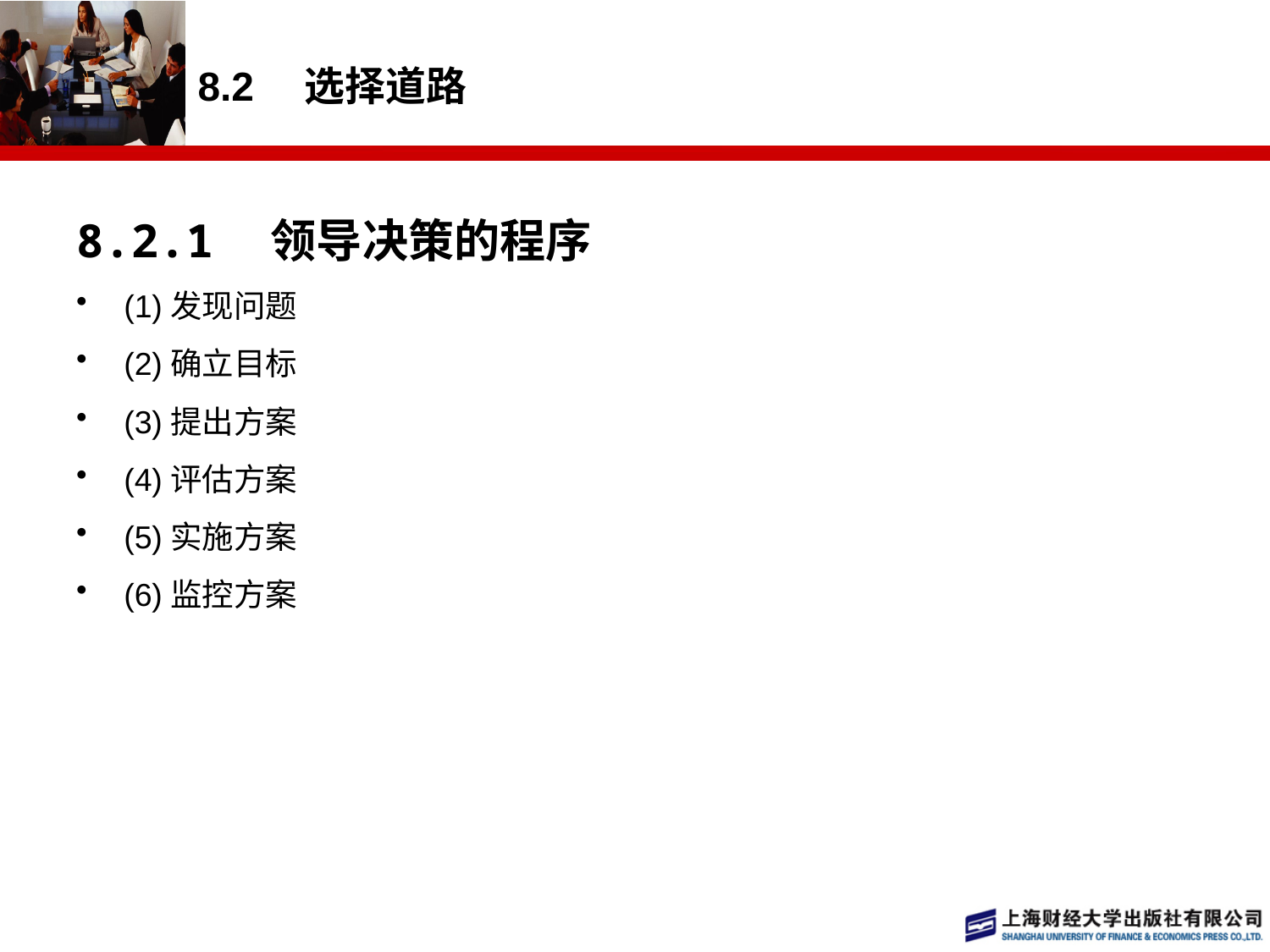

# 8.2　选择道路
8.2.1　领导决策的程序
(1)发现问题
(2)确立目标
(3)提出方案
(4)评估方案
(5)实施方案
(6)监控方案